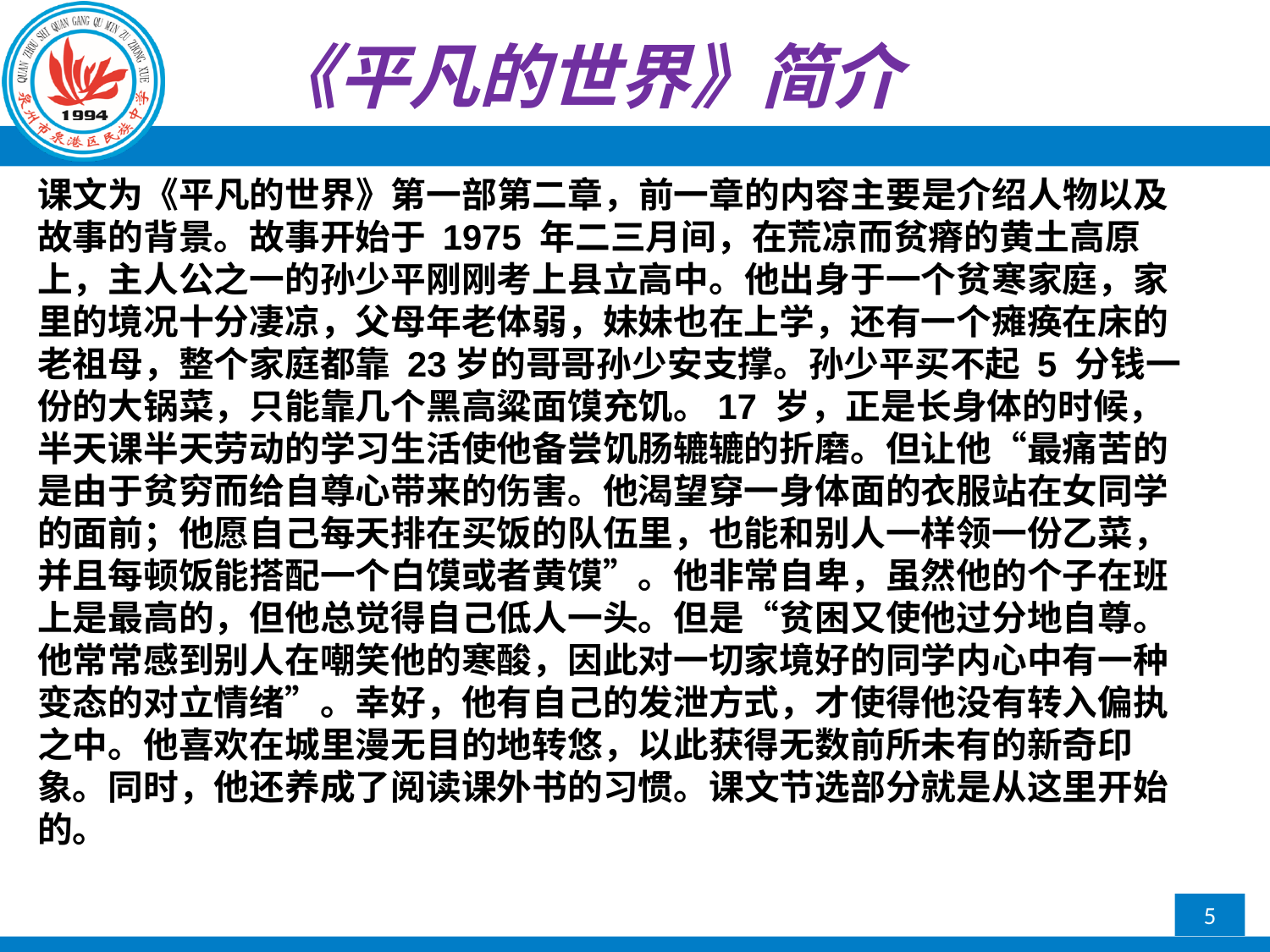

《平凡的世界》简介
课文为《平凡的世界》第一部第二章，前一章的内容主要是介绍人物以及故事的背景。故事开始于 1975 年二三月间，在荒凉而贫瘠的黄土高原上，主人公之一的孙少平刚刚考上县立高中。他出身于一个贫寒家庭，家里的境况十分凄凉，父母年老体弱，妹妹也在上学，还有一个瘫痪在床的老祖母，整个家庭都靠 23岁的哥哥孙少安支撑。孙少平买不起 5 分钱一份的大锅菜，只能靠几个黑高粱面馍充饥。17 岁，正是长身体的时候，半天课半天劳动的学习生活使他备尝饥肠辘辘的折磨。但让他“最痛苦的是由于贫穷而给自尊心带来的伤害。他渴望穿一身体面的衣服站在女同学的面前；他愿自己每天排在买饭的队伍里，也能和别人一样领一份乙菜，并且每顿饭能搭配一个白馍或者黄馍”。他非常自卑，虽然他的个子在班上是最高的，但他总觉得自己低人一头。但是“贫困又使他过分地自尊。他常常感到别人在嘲笑他的寒酸，因此对一切家境好的同学内心中有一种变态的对立情绪”。幸好，他有自己的发泄方式，才使得他没有转入偏执之中。他喜欢在城里漫无目的地转悠，以此获得无数前所未有的新奇印象。同时，他还养成了阅读课外书的习惯。课文节选部分就是从这里开始的。